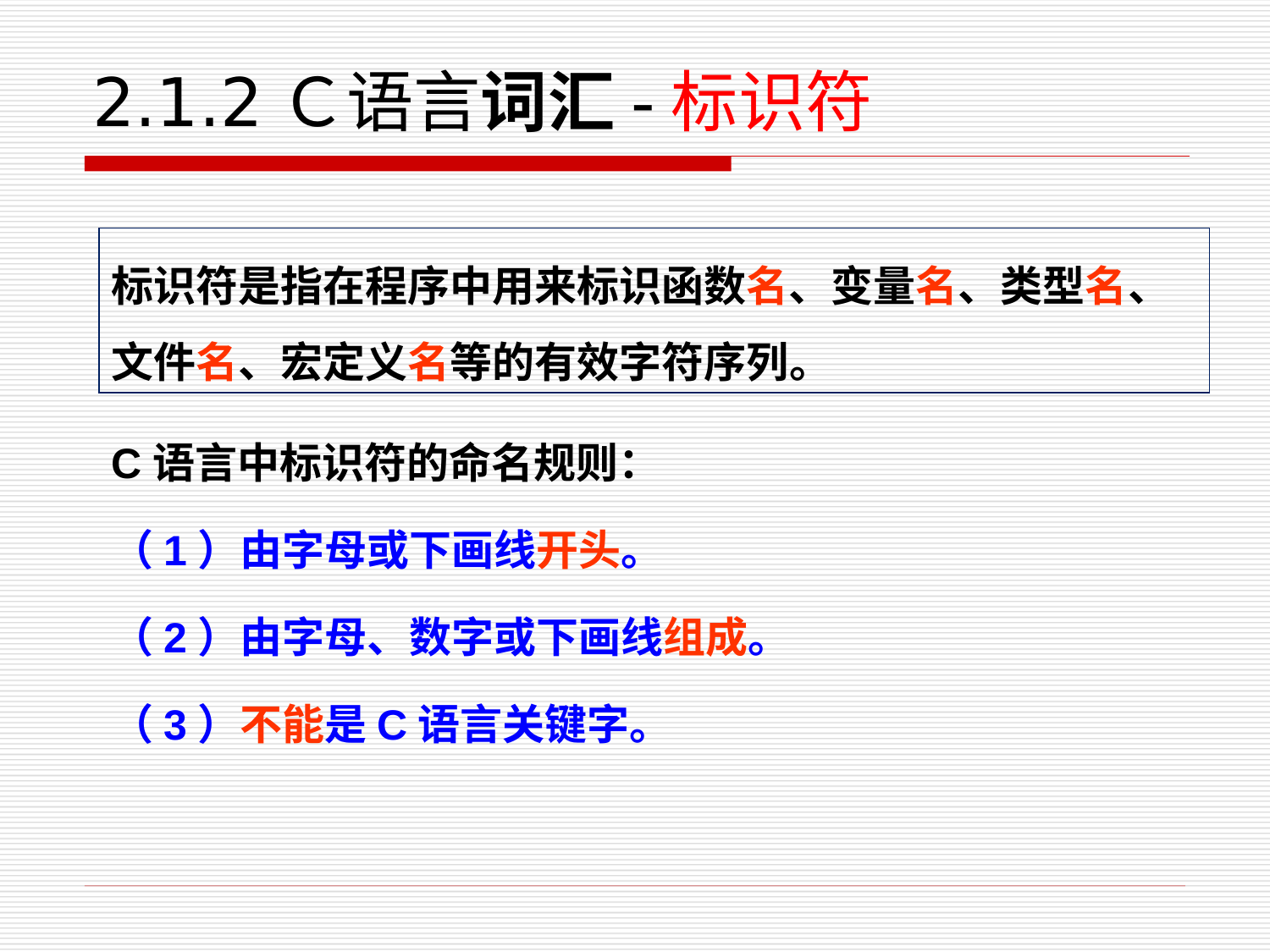

# 2.1.2Ｃ语言词汇-标识符
标识符是指在程序中用来标识函数名、变量名、类型名、文件名、宏定义名等的有效字符序列。
C语言中标识符的命名规则：
（1）由字母或下画线开头。
（2）由字母、数字或下画线组成。
（3）不能是C语言关键字。